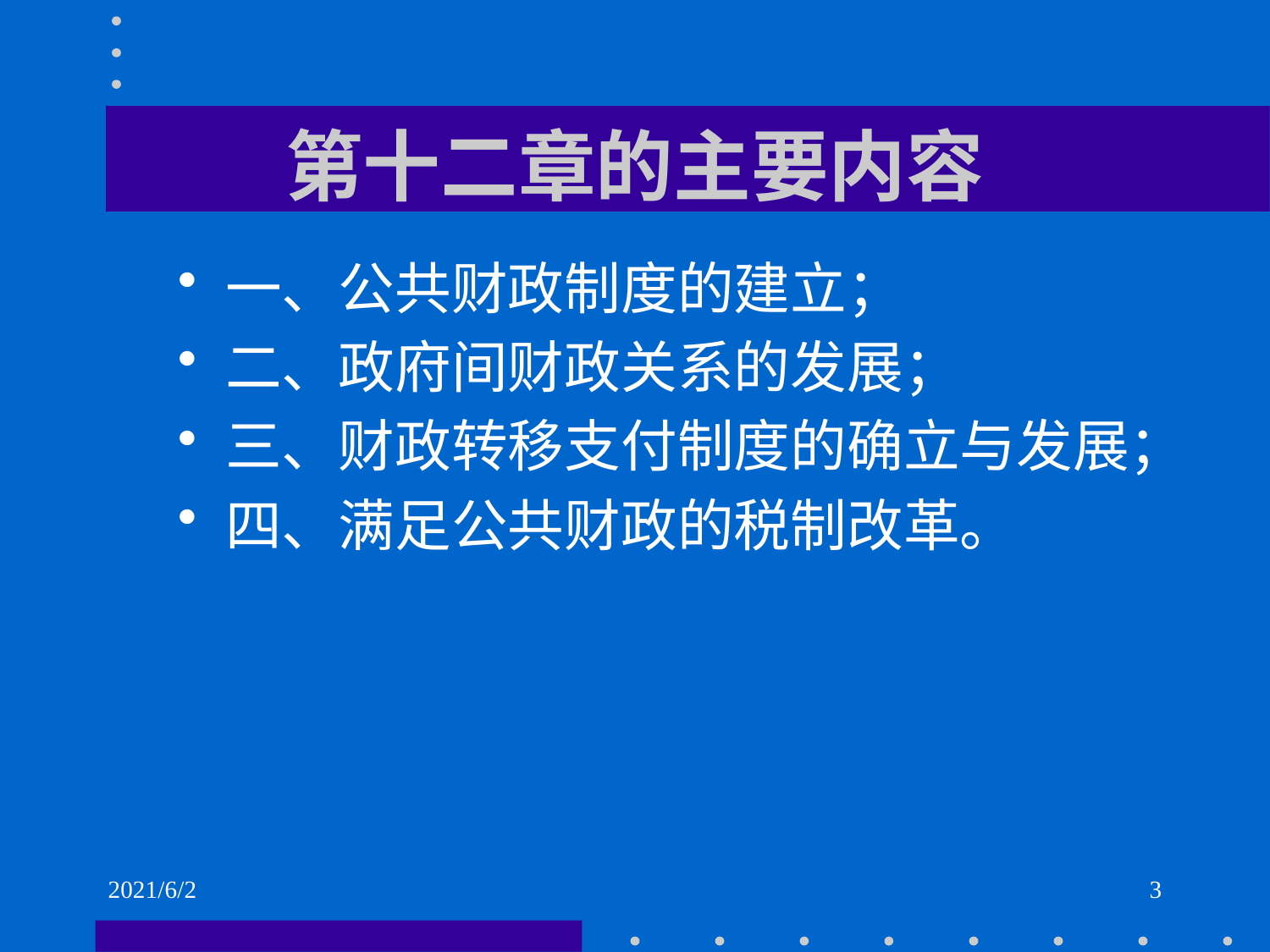

# 第十二章的主要内容
一、公共财政制度的建立；
二、政府间财政关系的发展；
三、财政转移支付制度的确立与发展；
四、满足公共财政的税制改革。
2021/6/2
3